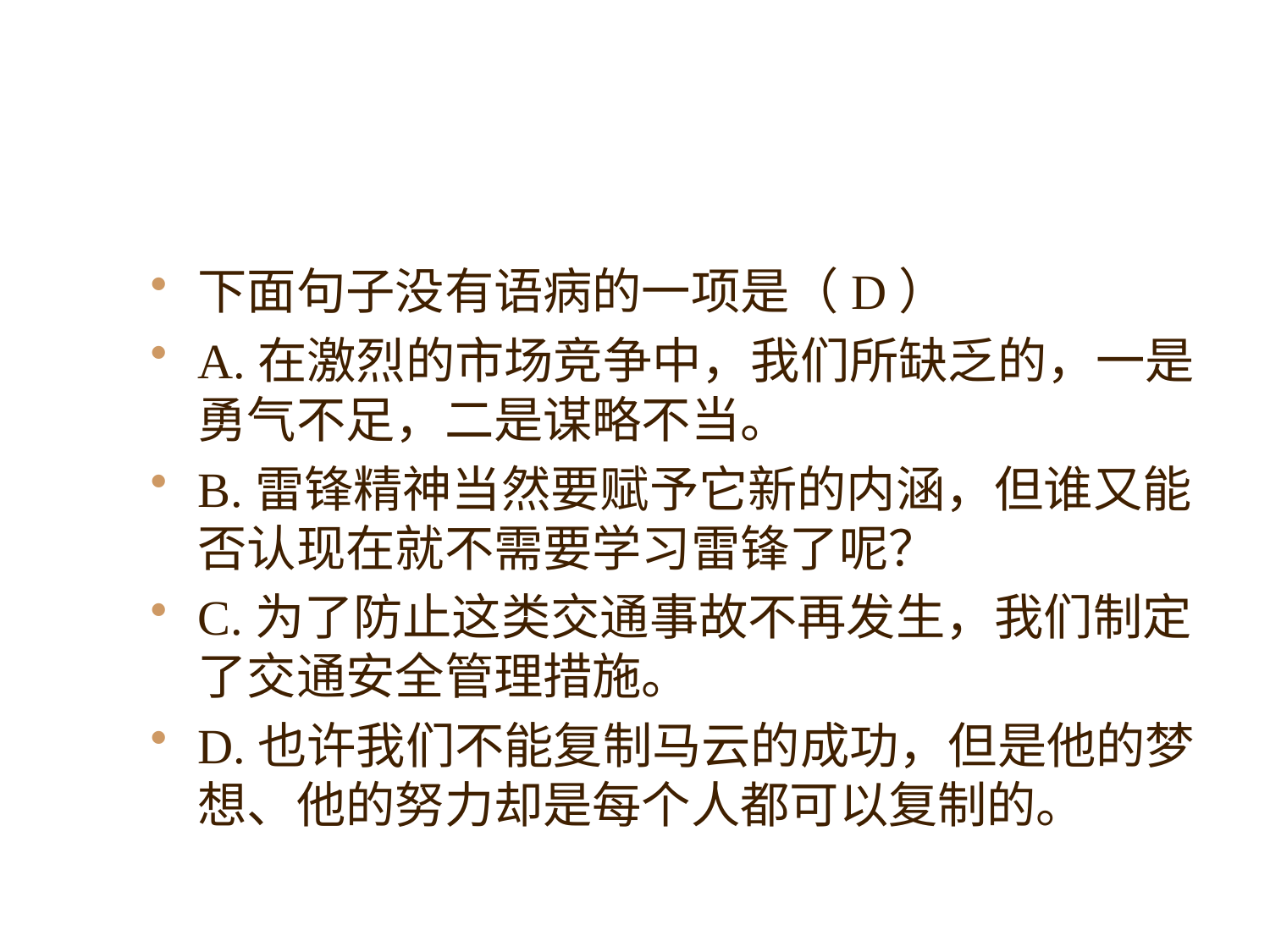

#
下面句子没有语病的一项是（D）
A.在激烈的市场竞争中，我们所缺乏的，一是勇气不足，二是谋略不当。
B.雷锋精神当然要赋予它新的内涵，但谁又能否认现在就不需要学习雷锋了呢？
C.为了防止这类交通事故不再发生，我们制定了交通安全管理措施。
D.也许我们不能复制马云的成功，但是他的梦想、他的努力却是每个人都可以复制的。